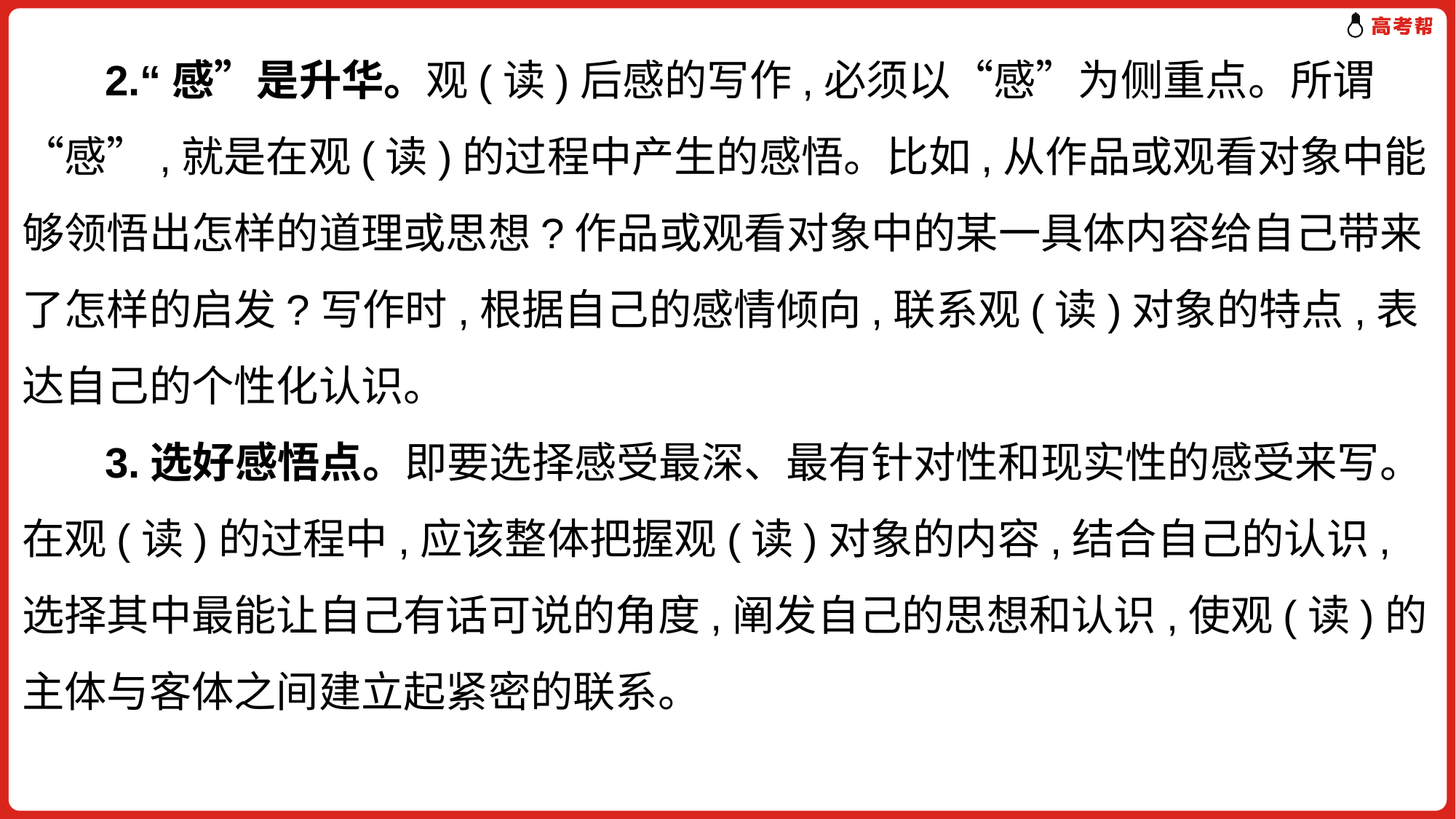

2.“感”是升华。观(读)后感的写作,必须以“感”为侧重点。所谓“感”,就是在观(读)的过程中产生的感悟。比如,从作品或观看对象中能够领悟出怎样的道理或思想?作品或观看对象中的某一具体内容给自己带来了怎样的启发?写作时,根据自己的感情倾向,联系观(读)对象的特点,表达自己的个性化认识。
       3.选好感悟点。即要选择感受最深、最有针对性和现实性的感受来写。在观(读)的过程中,应该整体把握观(读)对象的内容,结合自己的认识,选择其中最能让自己有话可说的角度,阐发自己的思想和认识,使观(读)的主体与客体之间建立起紧密的联系。